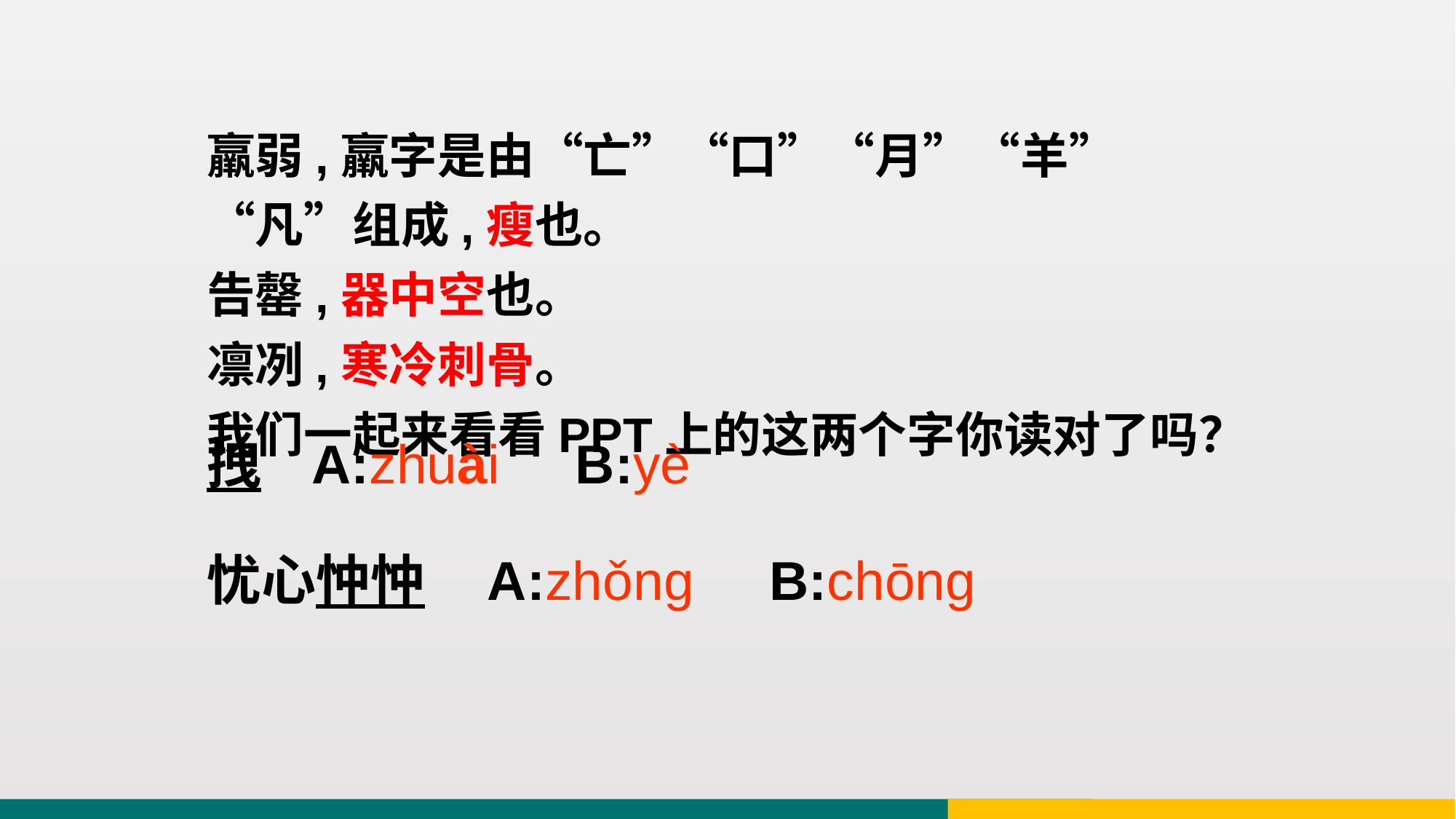

羸弱,羸字是由“亡”“口”“月”“羊”“凡”组成,瘦也。
告罄,器中空也。
凛冽,寒冷刺骨。
我们一起来看看PPT上的这两个字你读对了吗？
拽   A:zhuài     B:yè

忧心忡忡    A:zhǒng     B:chōng